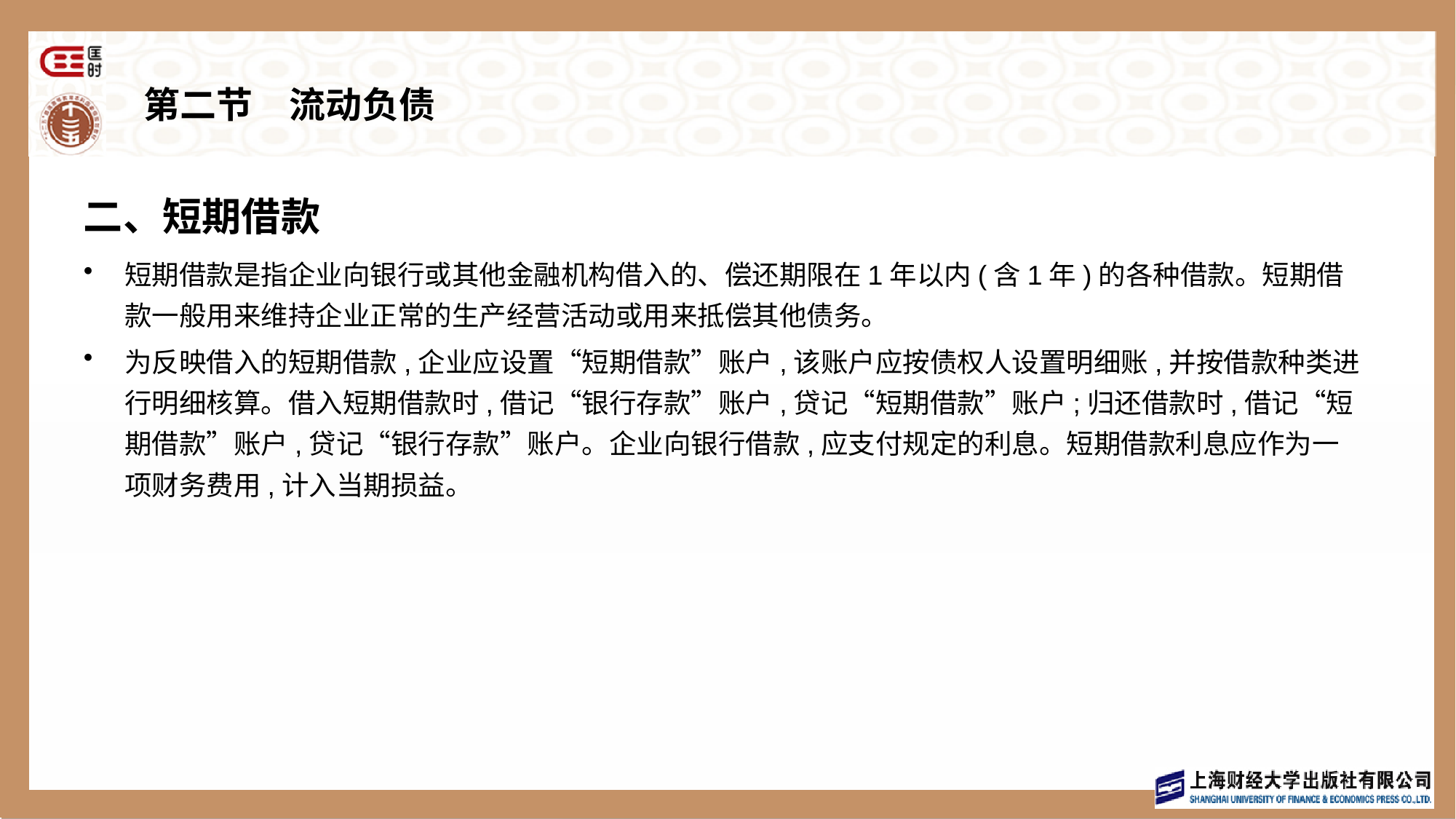

# 第二节　流动负债
二、短期借款
短期借款是指企业向银行或其他金融机构借入的、偿还期限在1年以内(含1年)的各种借款。短期借款一般用来维持企业正常的生产经营活动或用来抵偿其他债务。
为反映借入的短期借款,企业应设置“短期借款”账户,该账户应按债权人设置明细账,并按借款种类进行明细核算。借入短期借款时,借记“银行存款”账户,贷记“短期借款”账户;归还借款时,借记“短期借款”账户,贷记“银行存款”账户。企业向银行借款,应支付规定的利息。短期借款利息应作为一项财务费用,计入当期损益。